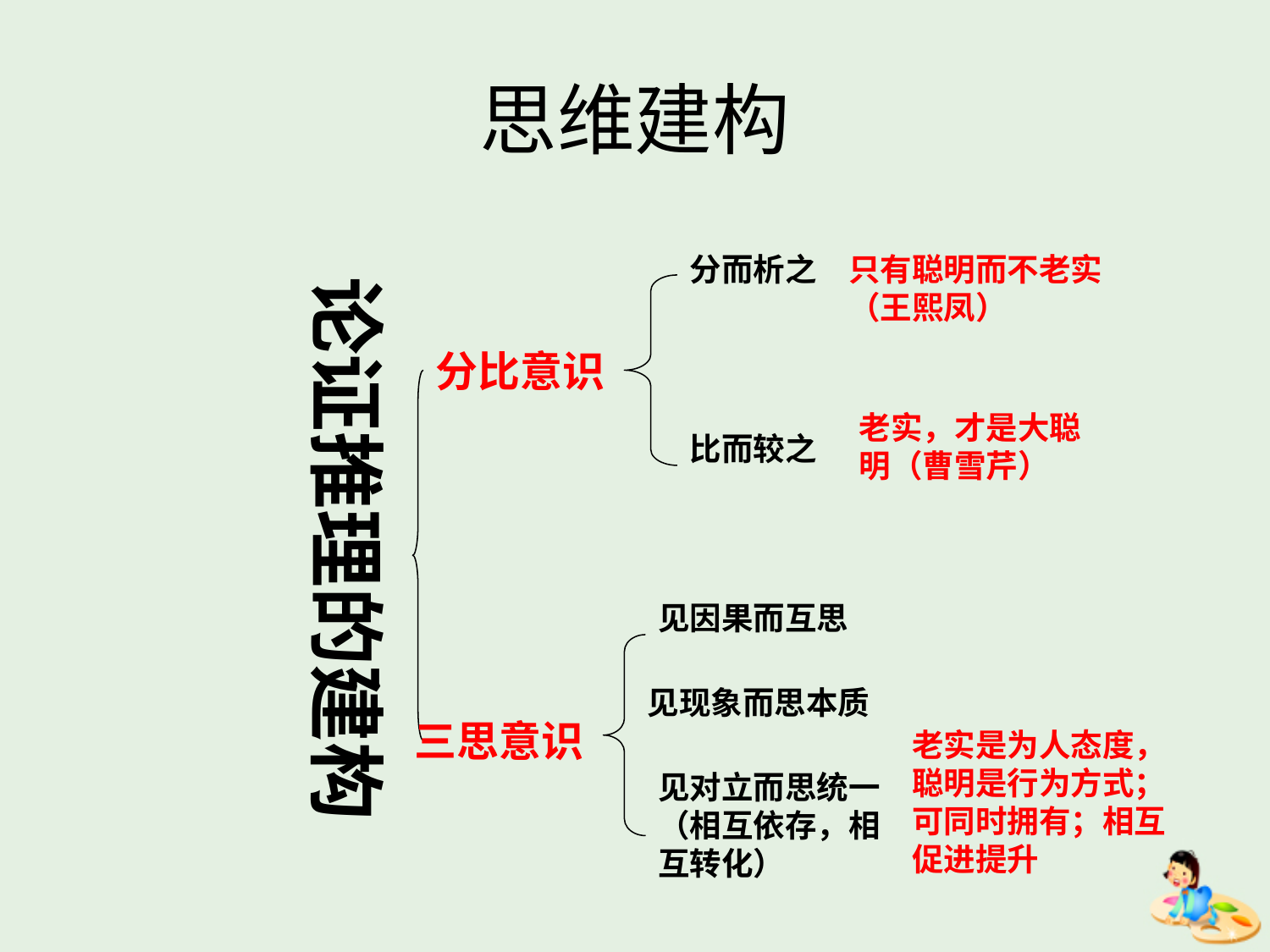

# 思维建构
分而析之
只有聪明而不老实（王熙凤）
论证推理的建构

分比意识

老实，才是大聪明（曹雪芹）
比而较之
见因果而互思

见现象而思本质
三思意识
老实是为人态度，聪明是行为方式；可同时拥有；相互促进提升
见对立而思统一（相互依存，相互转化）